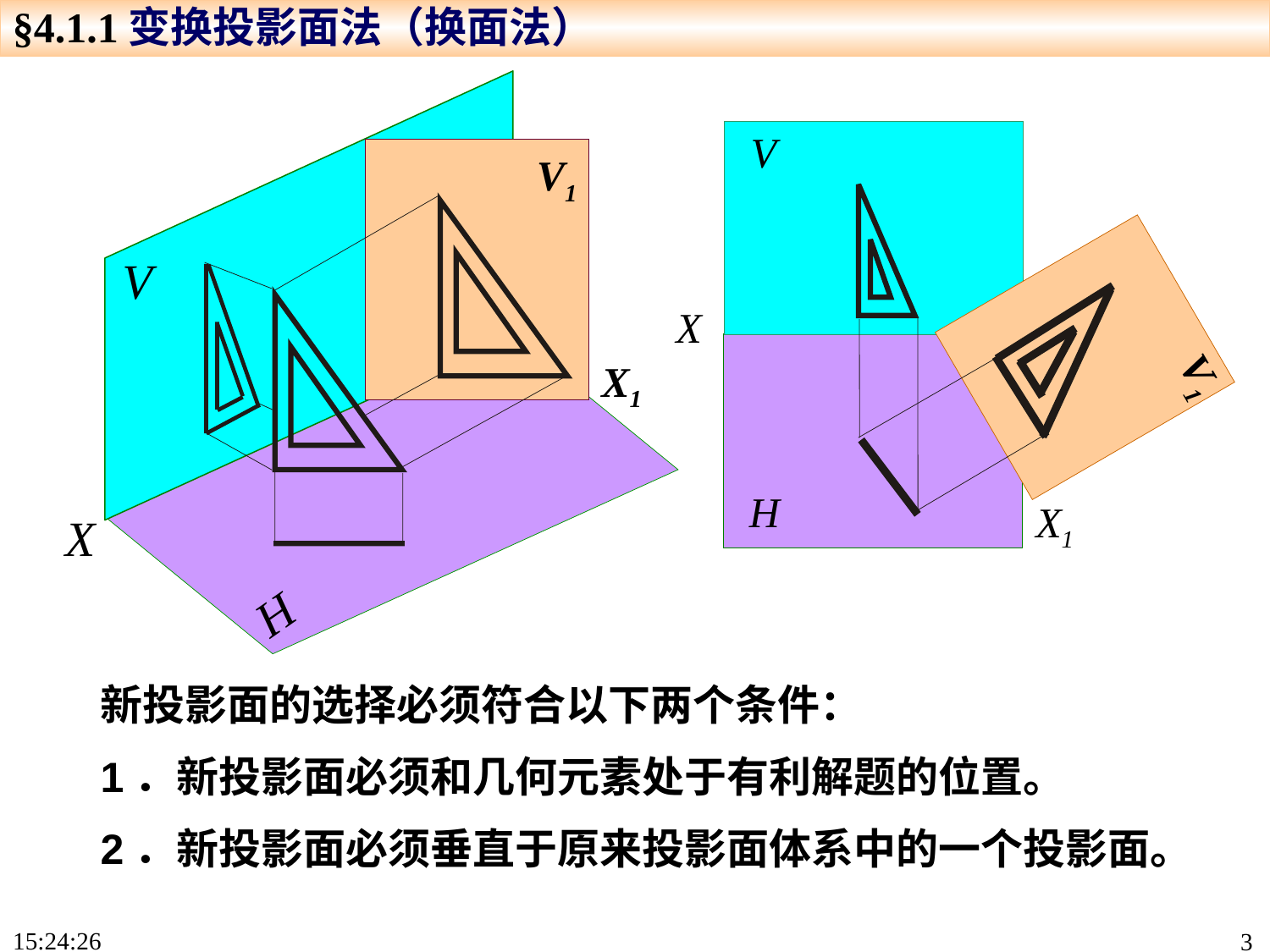

§4.1.1变换投影面法（换面法）

V

X
H
V

X

H

V1

X1
V1

X1

新投影面的选择必须符合以下两个条件：
1．新投影面必须和几何元素处于有利解题的位置。
2．新投影面必须垂直于原来投影面体系中的一个投影面。
15:24:26
3